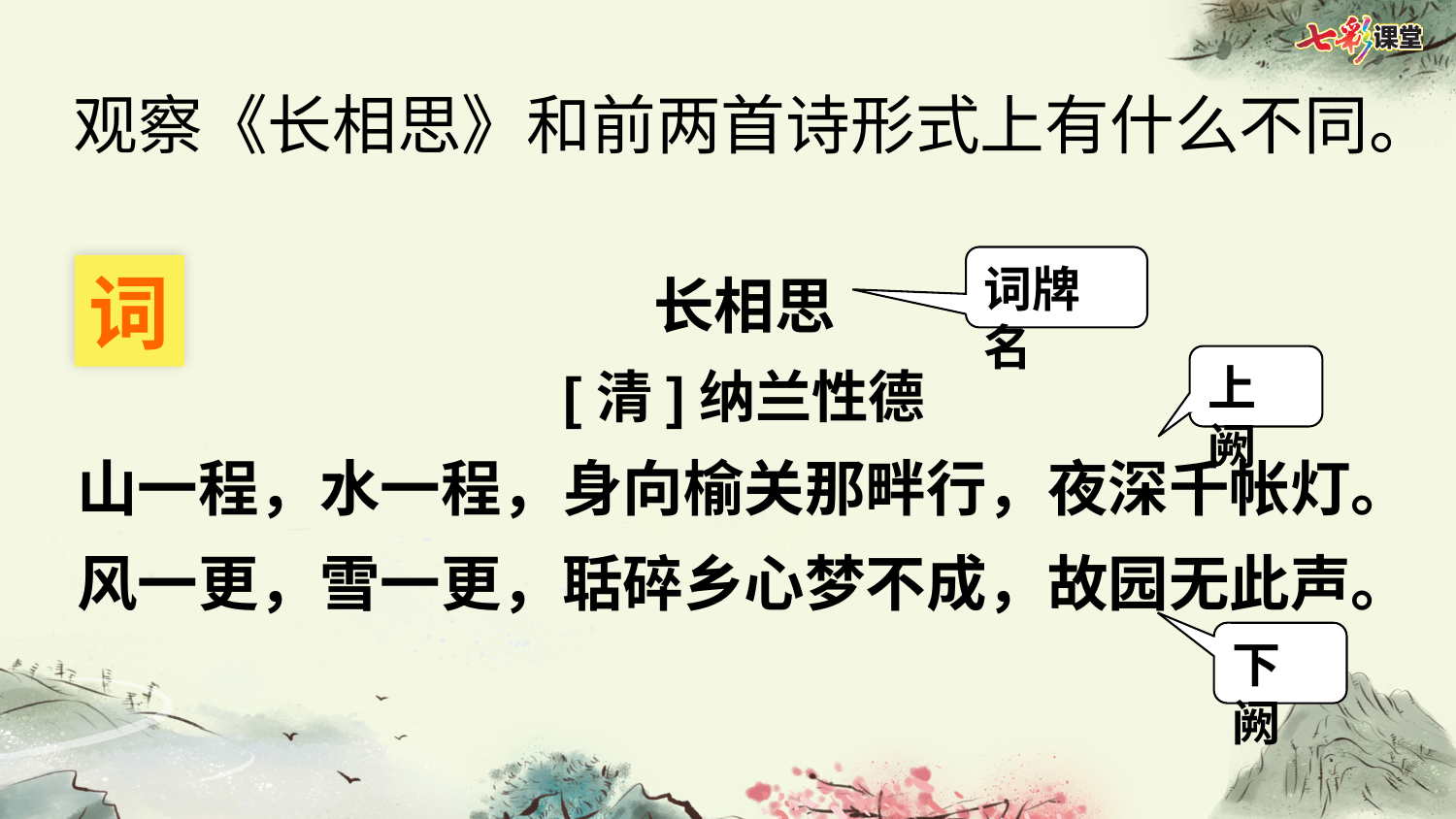

观察《长相思》和前两首诗形式上有什么不同。
长相思
[清]纳兰性德
山一程，水一程，身向榆关那畔行，夜深千帐灯。
风一更，雪一更，聒碎乡心梦不成，故园无此声。
词牌名
词
上阙
下阙